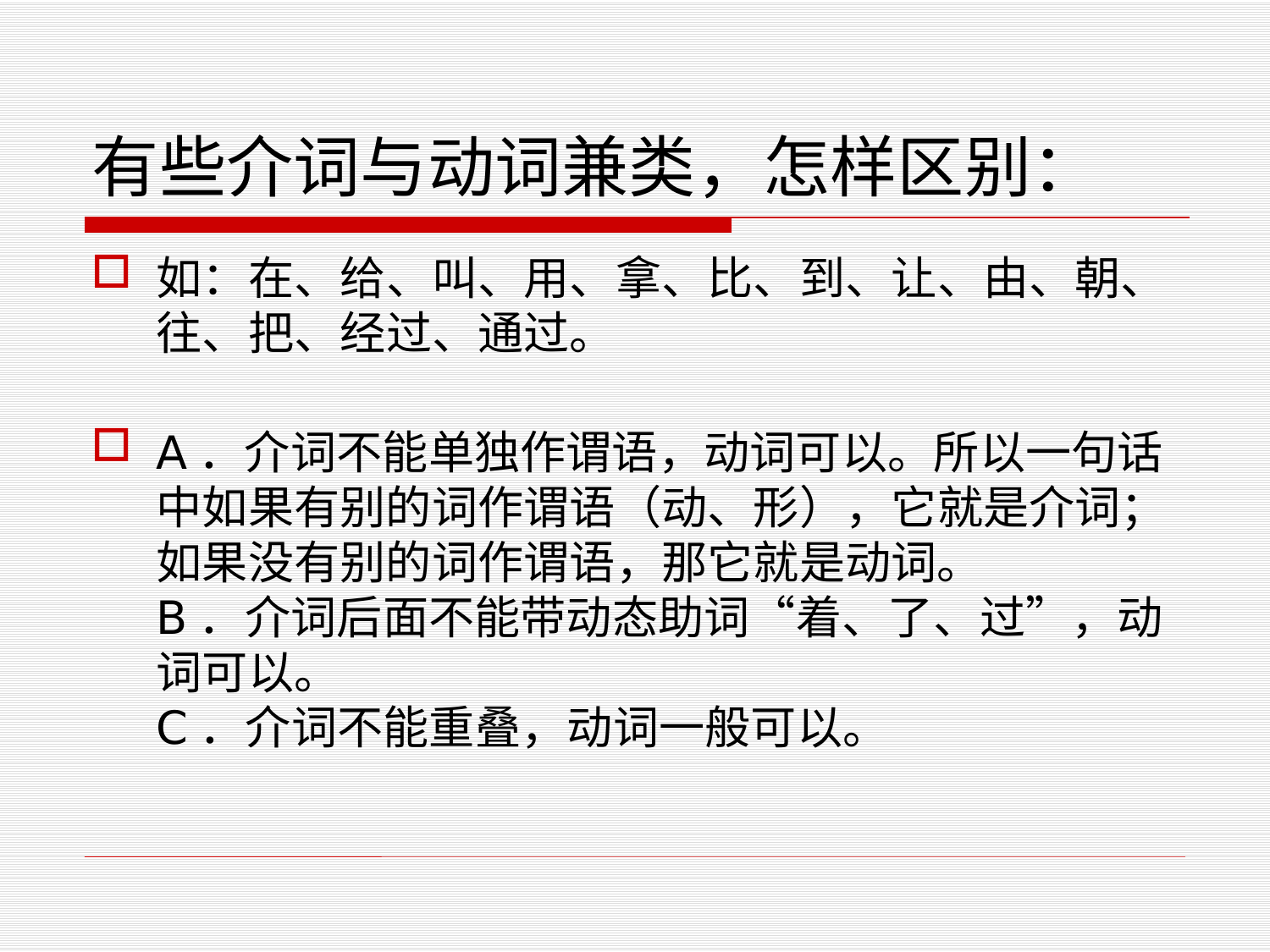

# 有些介词与动词兼类，怎样区别：
如：在、给、叫、用、拿、比、到、让、由、朝、往、把、经过、通过。
A．介词不能单独作谓语，动词可以。所以一句话中如果有别的词作谓语（动、形），它就是介词；如果没有别的词作谓语，那它就是动词。
B．介词后面不能带动态助词“着、了、过”，动词可以。
C．介词不能重叠，动词一般可以。